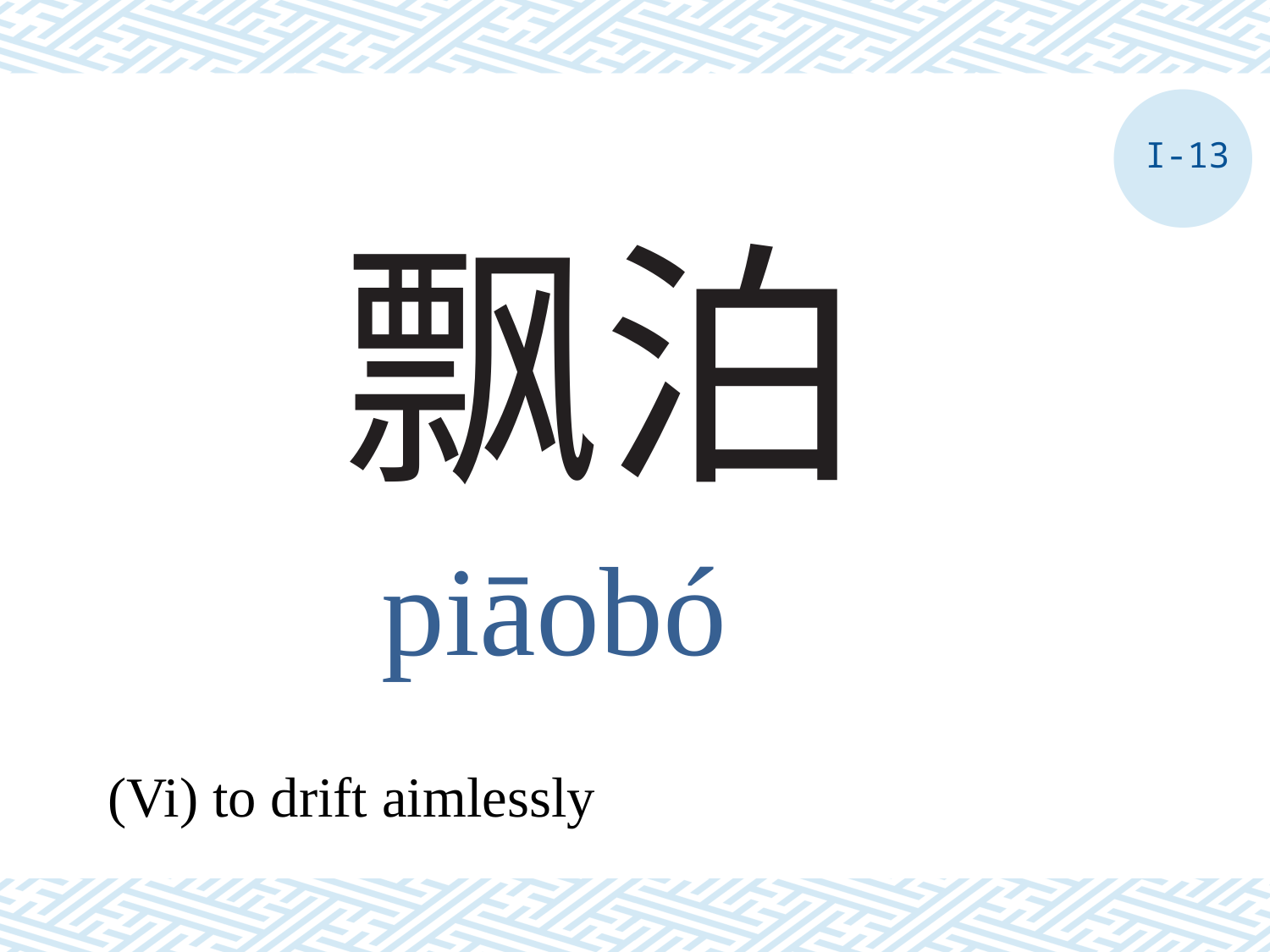

I-13

# 飘泊
piāobó
(Vi) to drift aimlessly